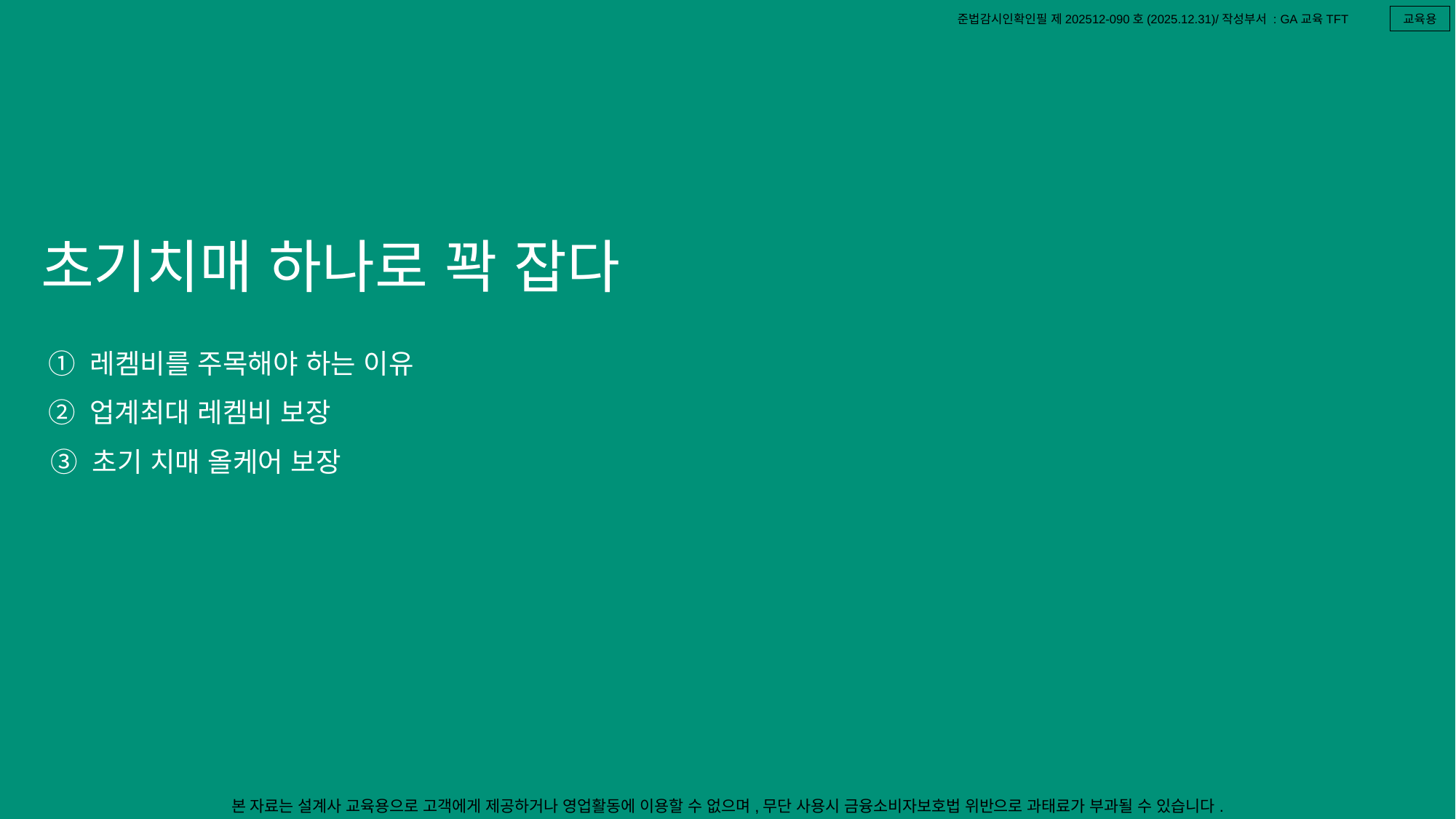

교육용
초기치매 하나로 꽉 잡다
① 레켐비를 주목해야 하는 이유
② 업계최대 레켐비 보장
③ 초기 치매 올케어 보장